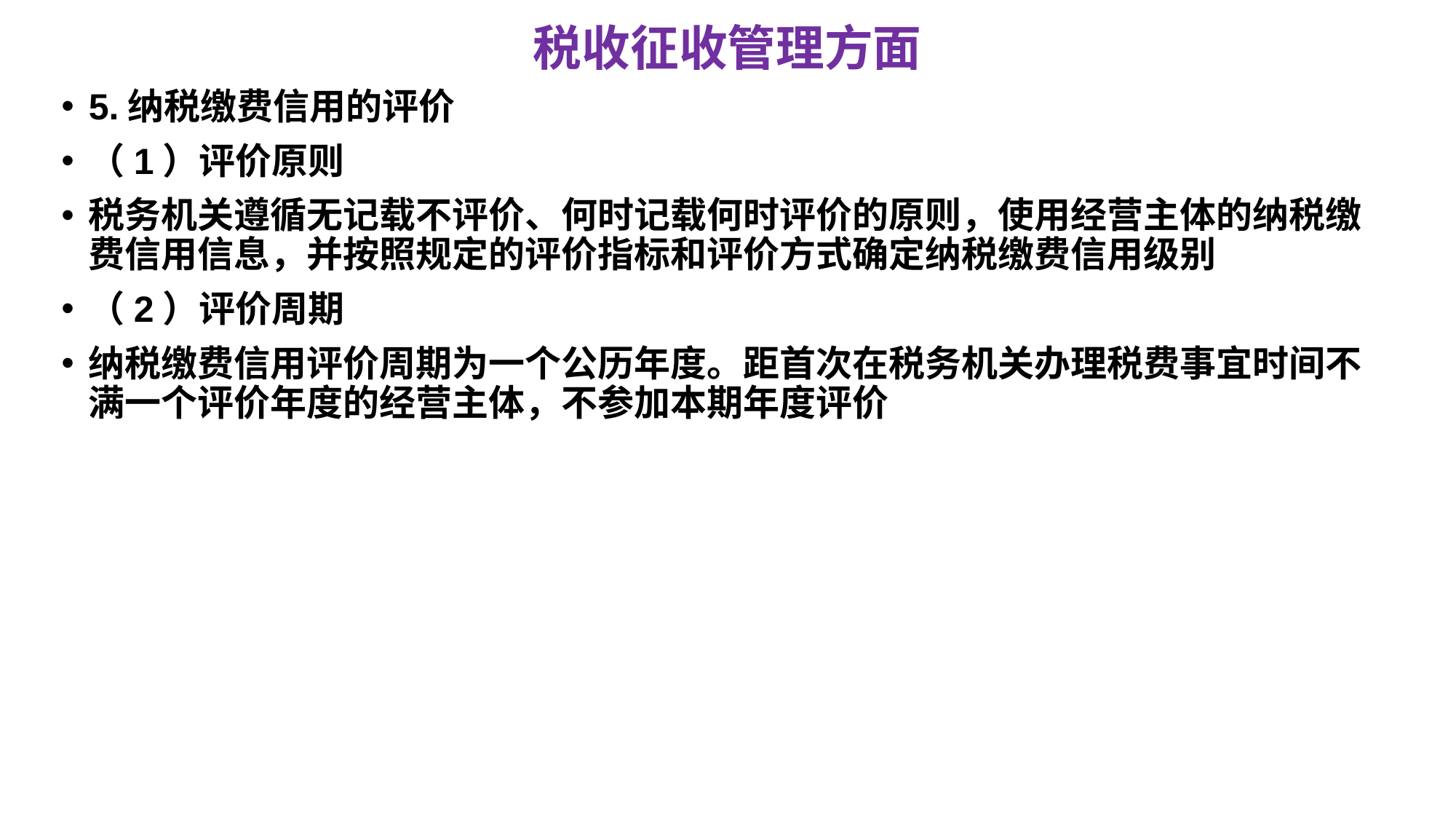

# 税收征收管理方面
5.纳税缴费信用的评价
（1）评价原则
税务机关遵循无记载不评价、何时记载何时评价的原则，使用经营主体的纳税缴费信用信息，并按照规定的评价指标和评价方式确定纳税缴费信用级别
（2）评价周期
纳税缴费信用评价周期为一个公历年度。距首次在税务机关办理税费事宜时间不满一个评价年度的经营主体，不参加本期年度评价